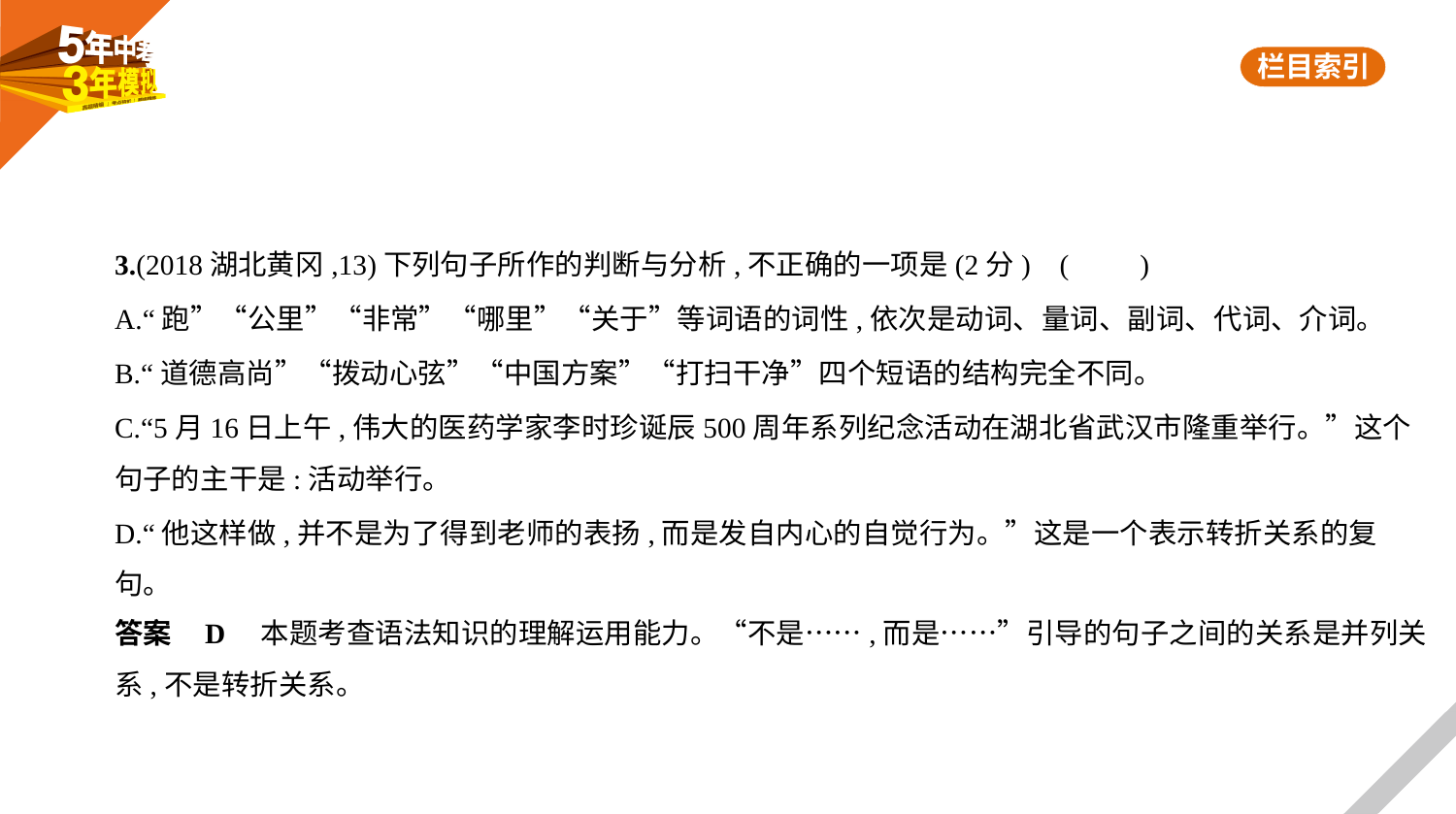

3.(2018湖北黄冈,13)下列句子所作的判断与分析,不正确的一项是(2分) (　　)
A.“跑”“公里”“非常”“哪里”“关于”等词语的词性,依次是动词、量词、副词、代词、介词。
B.“道德高尚”“拨动心弦”“中国方案”“打扫干净”四个短语的结构完全不同。
C.“5月16日上午,伟大的医药学家李时珍诞辰500周年系列纪念活动在湖北省武汉市隆重举行。”这个
句子的主干是:活动举行。
D.“他这样做,并不是为了得到老师的表扬,而是发自内心的自觉行为。”这是一个表示转折关系的复
句。
答案    D　本题考查语法知识的理解运用能力。“不是……,而是……”引导的句子之间的关系是并列关
系,不是转折关系。